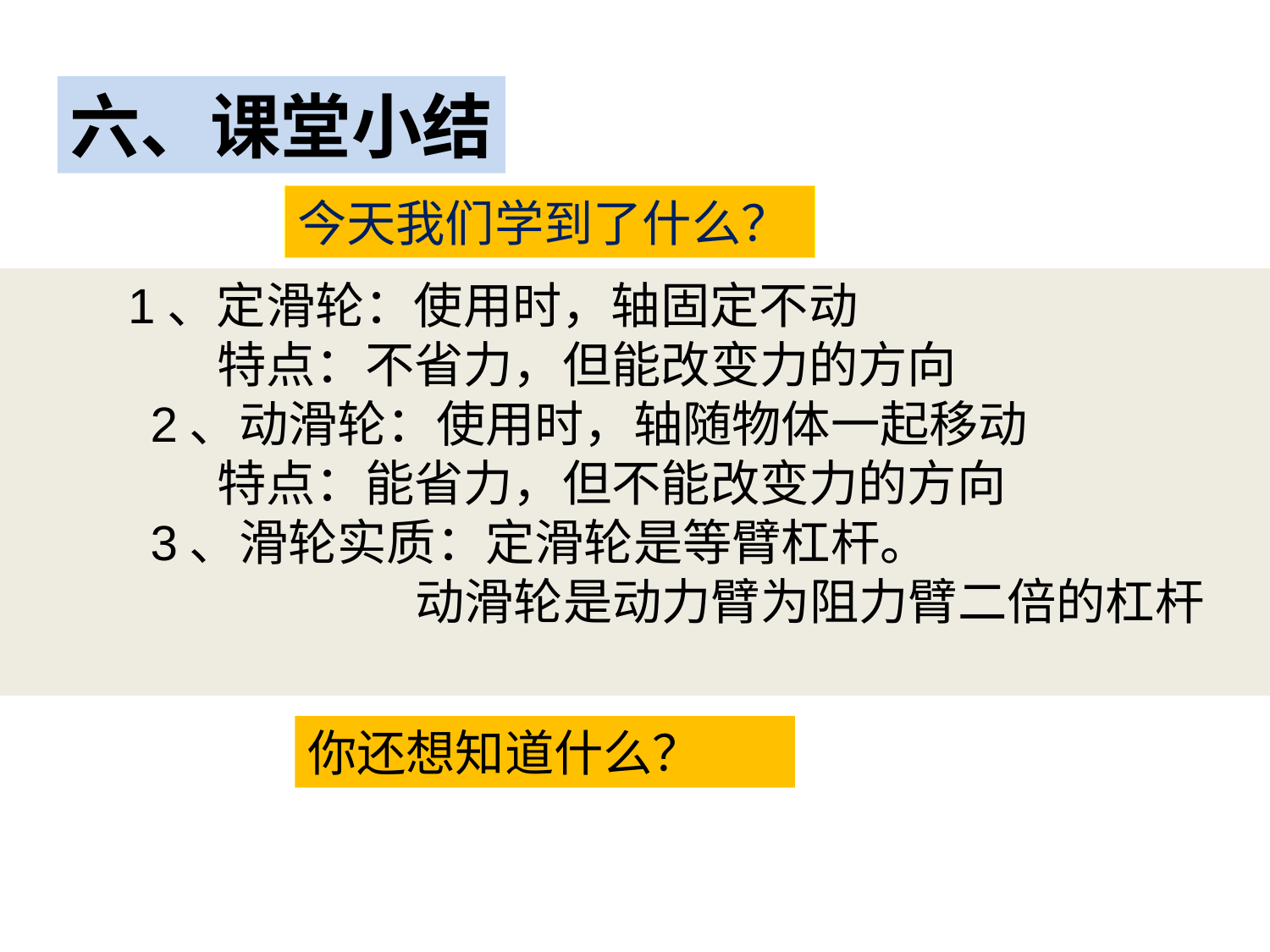

六、课堂小结
今天我们学到了什么？
   1、定滑轮：使用时，轴固定不动
     特点：不省力，但能改变力的方向
2、动滑轮：使用时，轴随物体一起移动
     特点：能省力，但不能改变力的方向
3、滑轮实质：定滑轮是等臂杠杆。
                       动滑轮是动力臂为阻力臂二倍的杠杆
你还想知道什么？